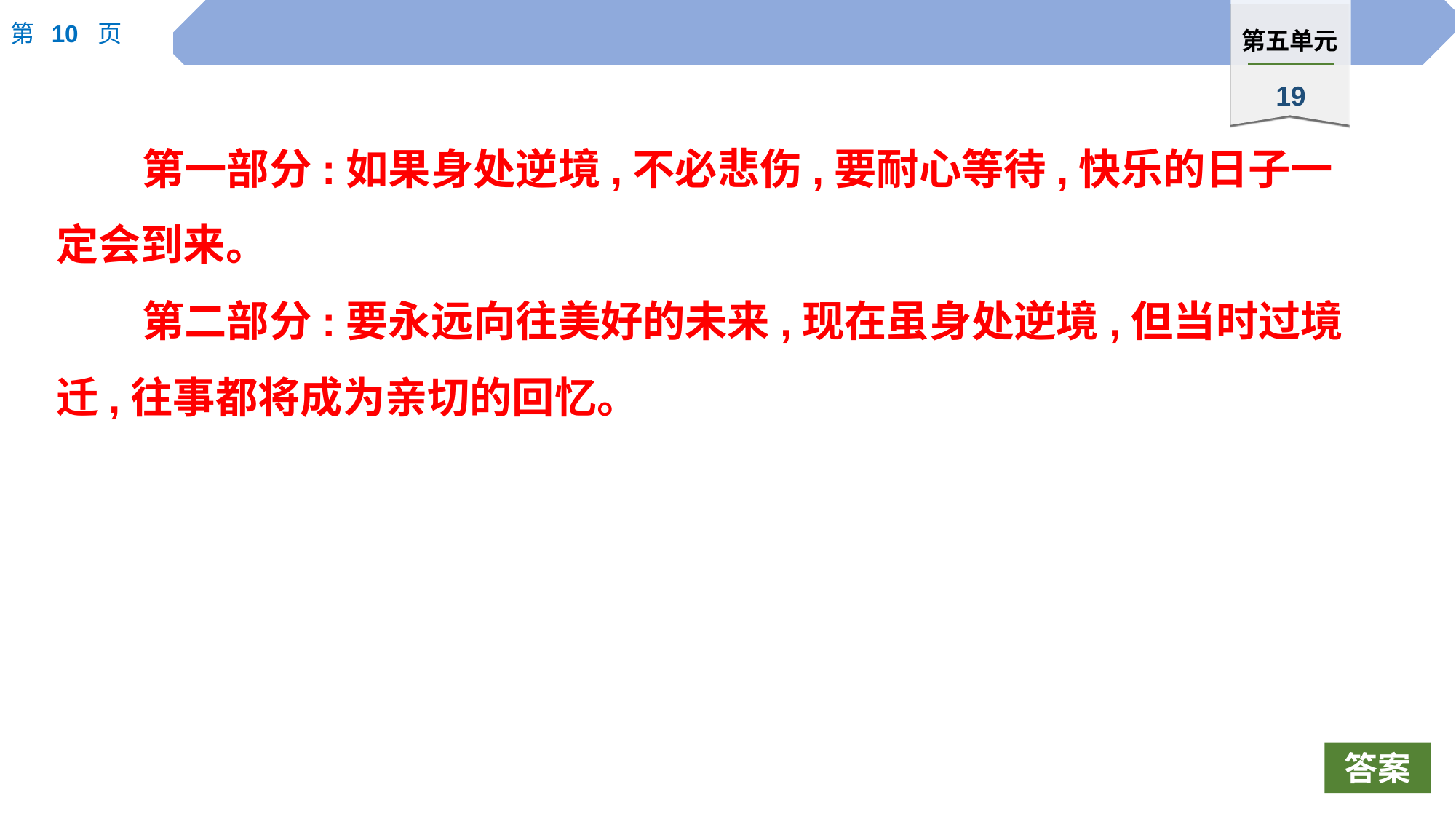

第一部分:如果身处逆境,不必悲伤,要耐心等待,快乐的日子一定会到来。
第二部分:要永远向往美好的未来,现在虽身处逆境,但当时过境迁,往事都将成为亲切的回忆。
答案